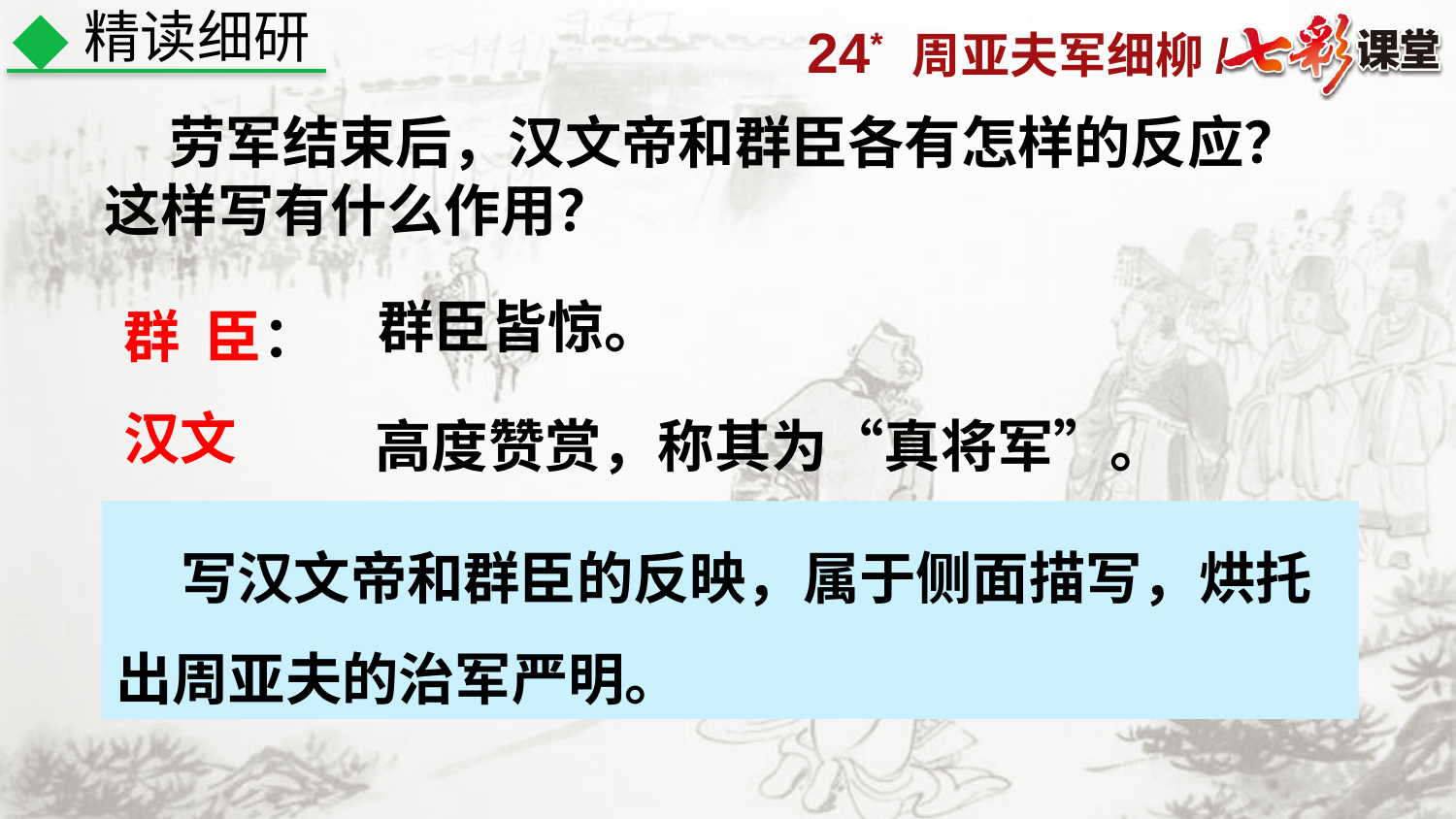

精读细研

    劳军结束后，汉文帝和群臣各有怎样的反应？这样写有什么作用？
群  臣：
汉文帝：
群臣皆惊。
高度赞赏，称其为“真将军”。
    写汉文帝和群臣的反映，属于侧面描写，烘托出周亚夫的治军严明。